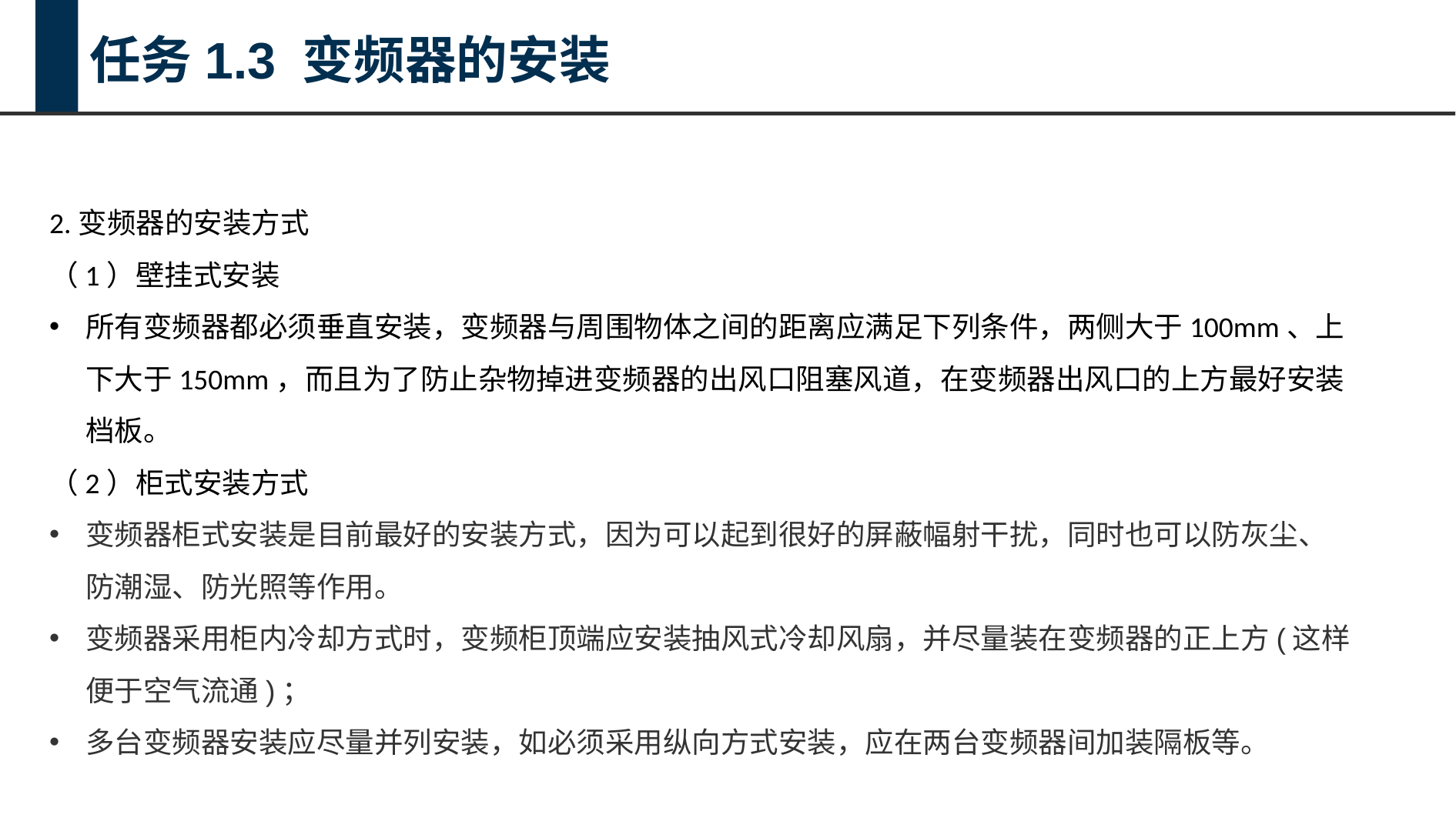

任务1.3 变频器的安装
2.变频器的安装方式
（1）壁挂式安装
所有变频器都必须垂直安装，变频器与周围物体之间的距离应满足下列条件，两侧大于100mm、上下大于150mm，而且为了防止杂物掉进变频器的出风口阻塞风道，在变频器出风口的上方最好安装档板。
（2）柜式安装方式
变频器柜式安装是目前最好的安装方式，因为可以起到很好的屏蔽幅射干扰，同时也可以防灰尘、防潮湿、防光照等作用。
变频器采用柜内冷却方式时，变频柜顶端应安装抽风式冷却风扇，并尽量装在变频器的正上方(这样便于空气流通)；
多台变频器安装应尽量并列安装，如必须采用纵向方式安装，应在两台变频器间加装隔板等。